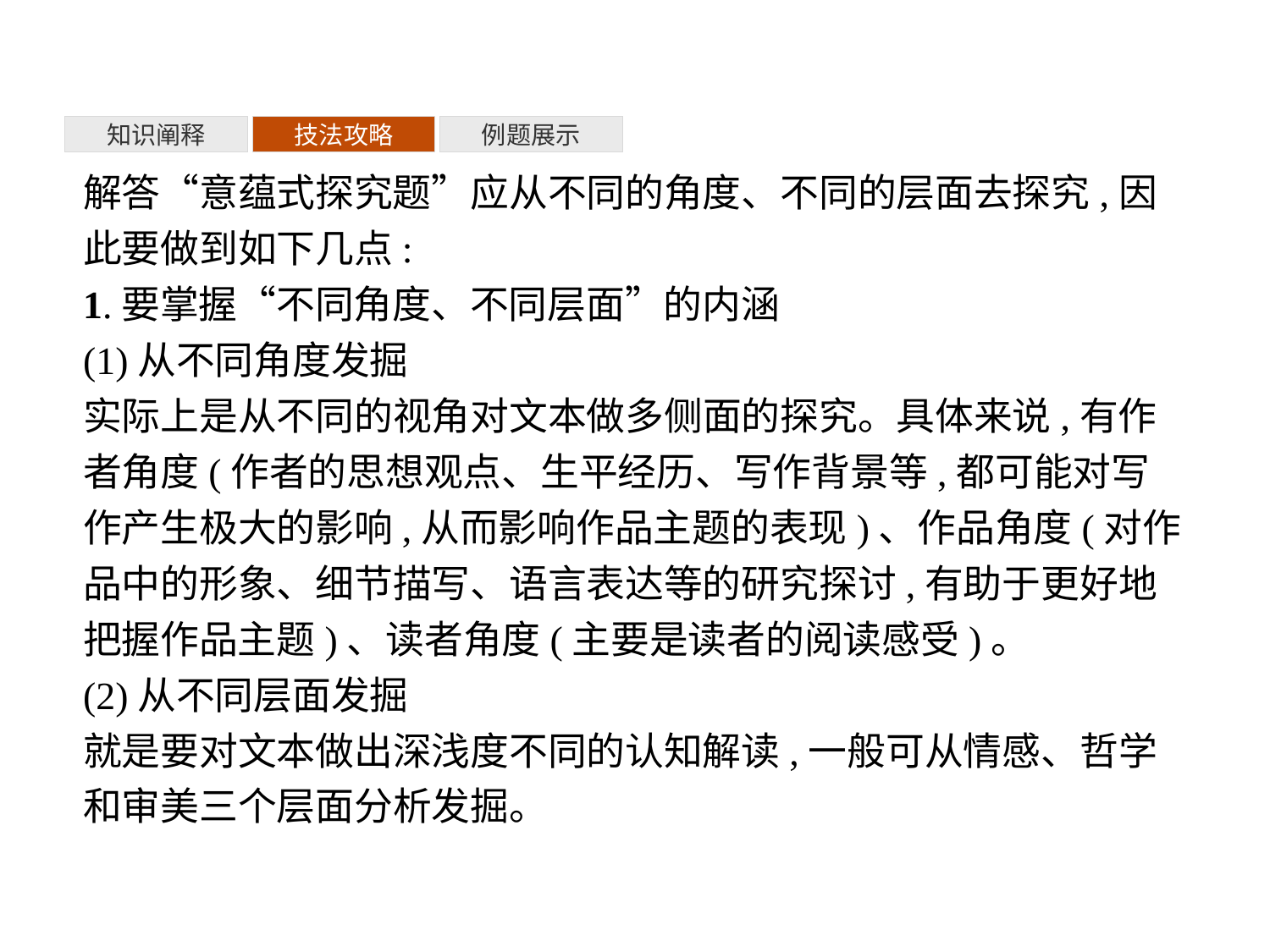

知识阐释
技法攻略
例题展示
解答“意蕴式探究题”应从不同的角度、不同的层面去探究,因此要做到如下几点:
1.要掌握“不同角度、不同层面”的内涵
(1)从不同角度发掘
实际上是从不同的视角对文本做多侧面的探究。具体来说,有作者角度(作者的思想观点、生平经历、写作背景等,都可能对写作产生极大的影响,从而影响作品主题的表现)、作品角度(对作品中的形象、细节描写、语言表达等的研究探讨,有助于更好地把握作品主题)、读者角度(主要是读者的阅读感受)。
(2)从不同层面发掘
就是要对文本做出深浅度不同的认知解读,一般可从情感、哲学和审美三个层面分析发掘。